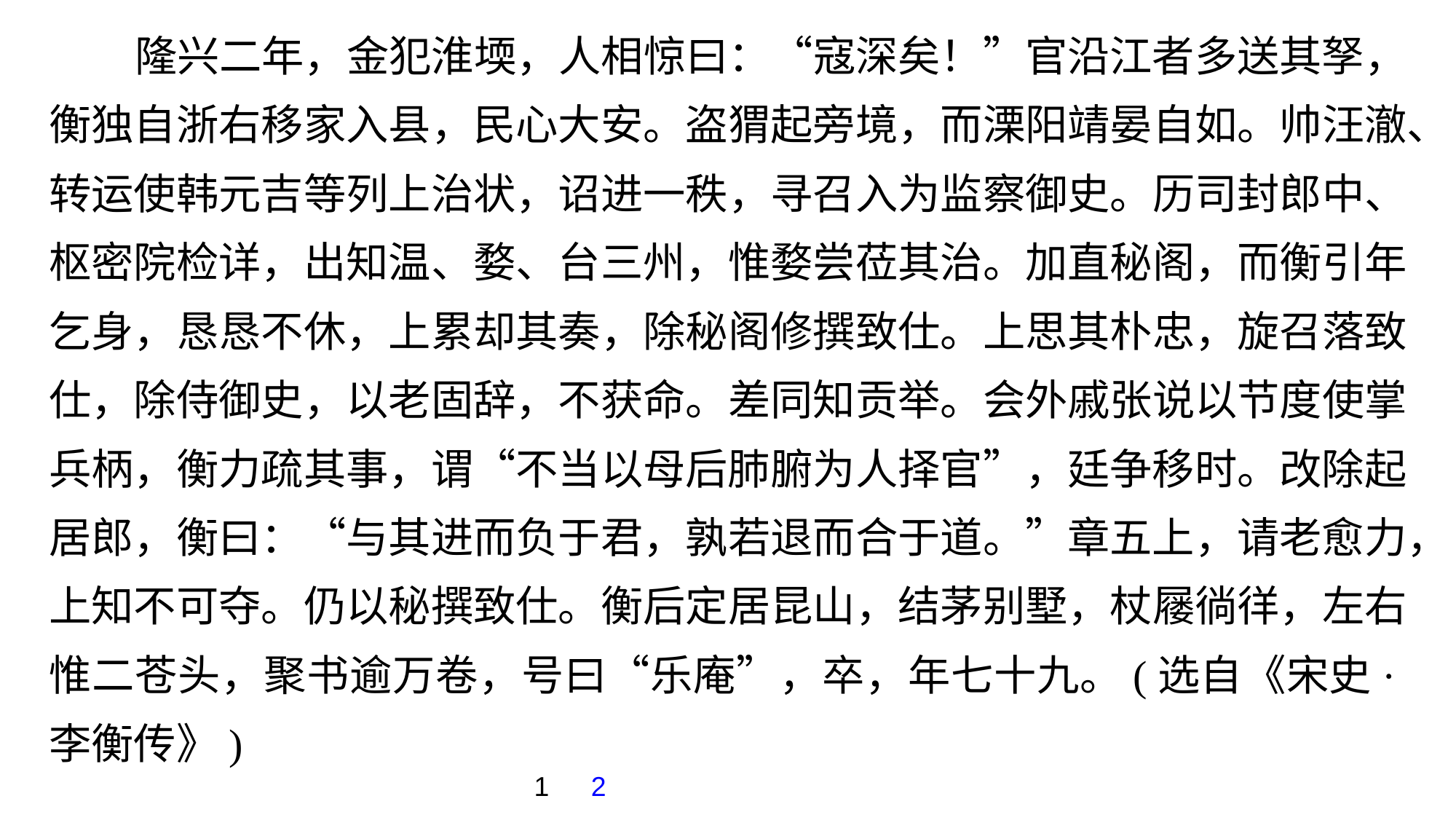

隆兴二年，金犯淮堧，人相惊曰：“寇深矣！”官沿江者多送其孥，衡独自浙右移家入县，民心大安。盗猬起旁境，而溧阳靖晏自如。帅汪澈、转运使韩元吉等列上治状，诏进一秩，寻召入为监察御史。历司封郎中、枢密院检详，出知温、婺、台三州，惟婺尝莅其治。加直秘阁，而衡引年乞身，恳恳不休，上累却其奏，除秘阁修撰致仕。上思其朴忠，旋召落致仕，除侍御史，以老固辞，不获命。差同知贡举。会外戚张说以节度使掌兵柄，衡力疏其事，谓“不当以母后肺腑为人择官”，廷争移时。改除起居郎，衡曰：“与其进而负于君，孰若退而合于道。”章五上，请老愈力，上知不可夺。仍以秘撰致仕。衡后定居昆山，结茅别墅，杖屦徜徉，左右惟二苍头，聚书逾万卷，号曰“乐庵”，卒，年七十九。(选自《宋史·李衡传》)
1
2